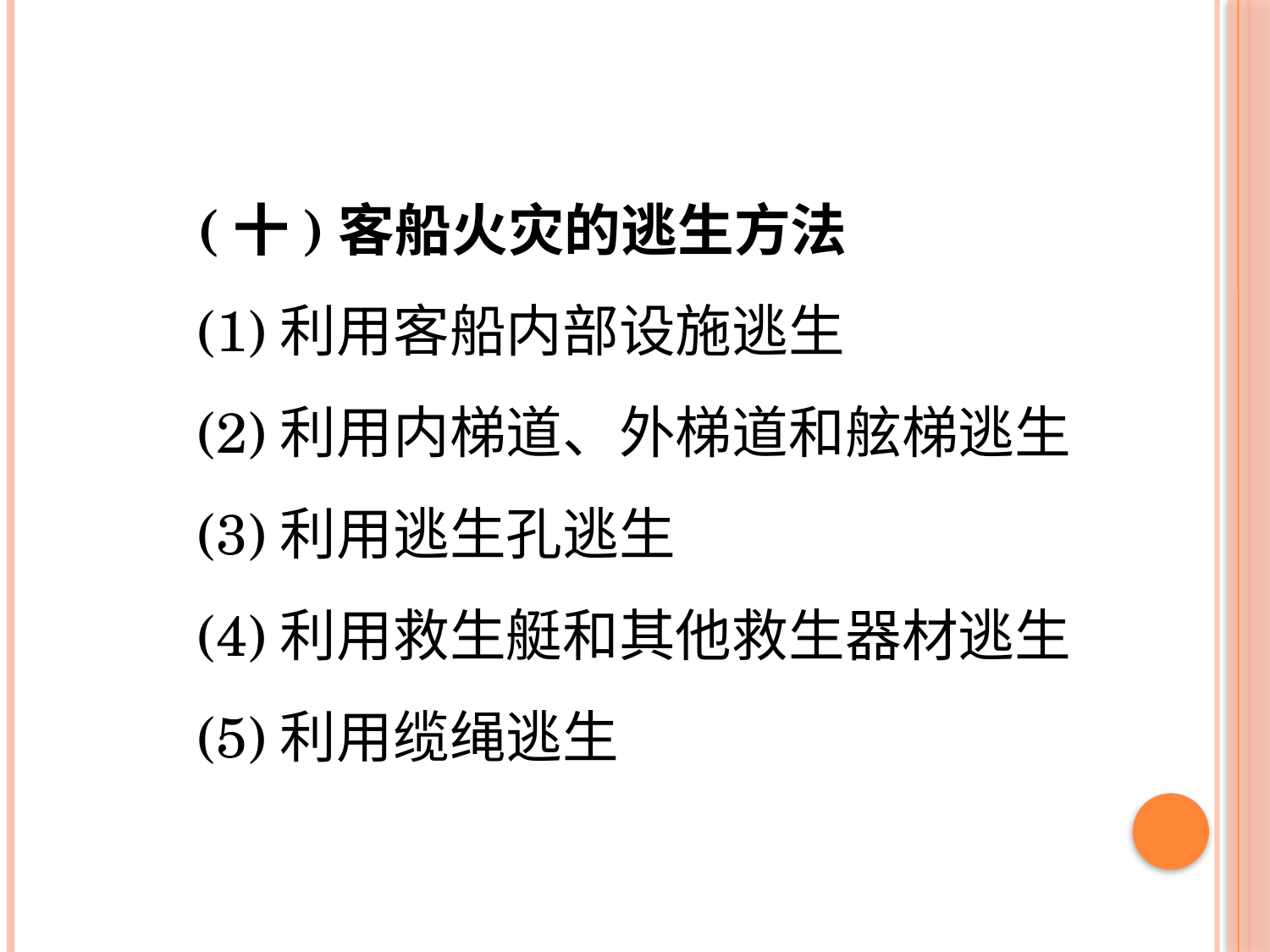

(十)客船火灾的逃生方法
(1)利用客船内部设施逃生
(2)利用内梯道、外梯道和舷梯逃生
(3)利用逃生孔逃生
(4)利用救生艇和其他救生器材逃生
(5)利用缆绳逃生